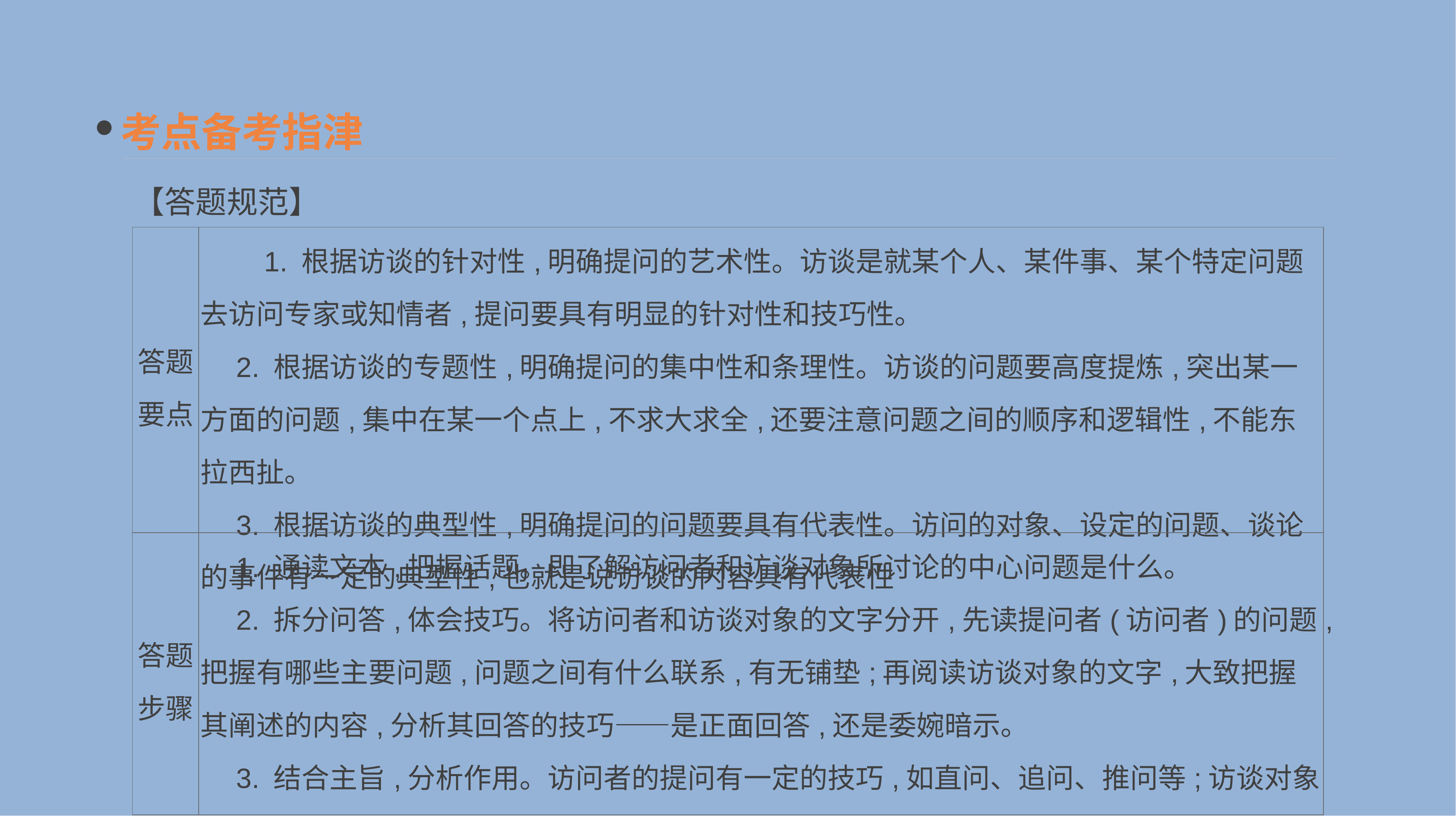

考点备考指津

【答题规范】
| 答题 要点 | 1. 根据访谈的针对性,明确提问的艺术性。访谈是就某个人、某件事、某个特定问题去访问专家或知情者,提问要具有明显的针对性和技巧性。 　2. 根据访谈的专题性,明确提问的集中性和条理性。访谈的问题要高度提炼,突出某一方面的问题,集中在某一个点上,不求大求全,还要注意问题之间的顺序和逻辑性,不能东拉西扯。 　3. 根据访谈的典型性,明确提问的问题要具有代表性。访问的对象、设定的问题、谈论的事件有一定的典型性,也就是说访谈的内容具有代表性 |
| --- | --- |
| 答题步骤 | 1. 通读文本,把握话题。即了解访问者和访谈对象所讨论的中心问题是什么。 　2. 拆分问答,体会技巧。将访问者和访谈对象的文字分开,先读提问者(访问者)的问题,把握有哪些主要问题,问题之间有什么联系,有无铺垫;再阅读访谈对象的文字,大致把握其阐述的内容,分析其回答的技巧——是正面回答,还是委婉暗示。 　3. 结合主旨,分析作用。访问者的提问有一定的技巧,如直问、追问、推问等;访谈对象的回答也有其特点和目的。这都要结合文章的主旨和人物的特点分析 |